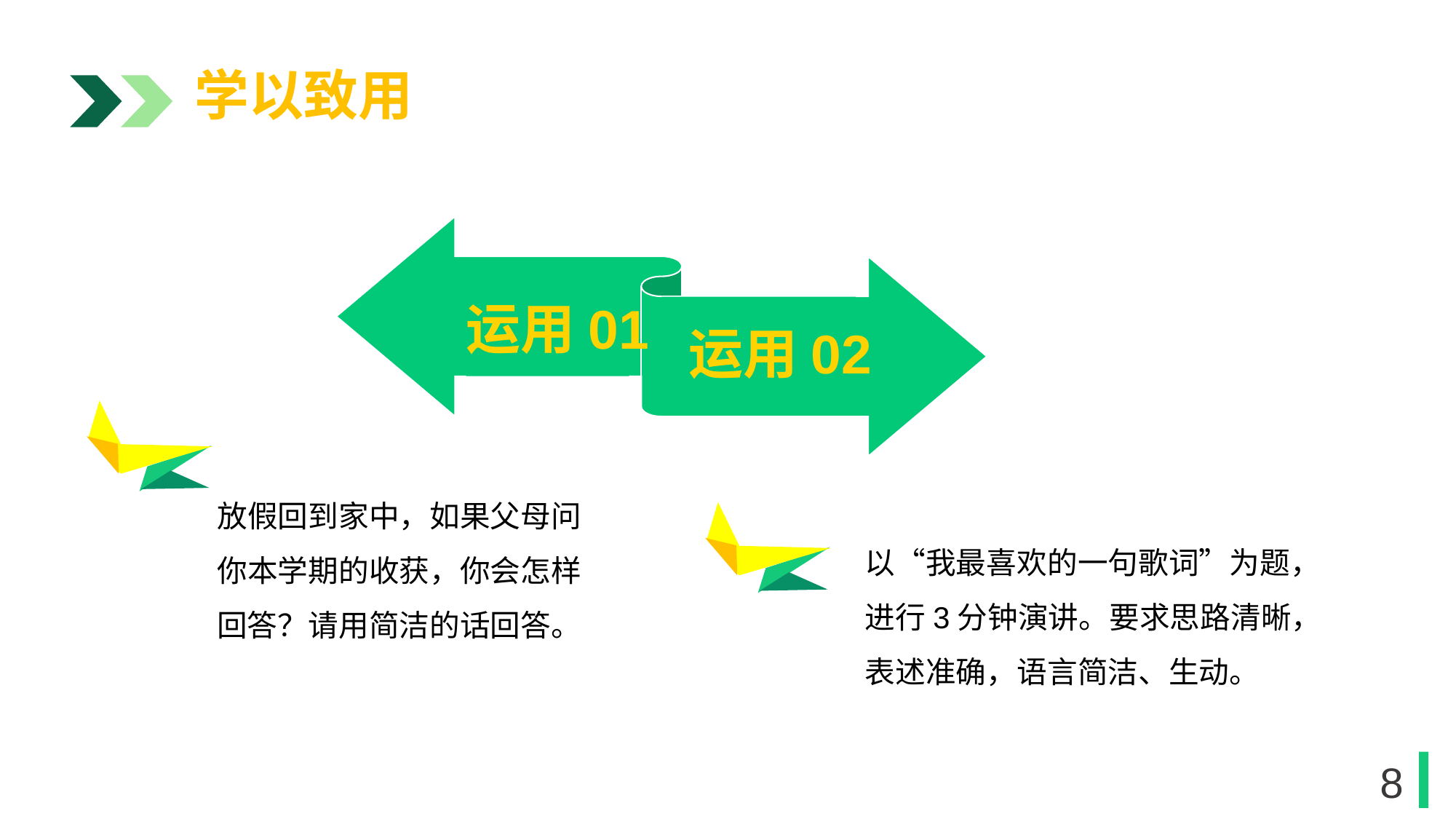

学以致用

运用01
运用02
1

放假回到家中，如果父母问你本学期的收获，你会怎样回答？请用简洁的话回答。

以“我最喜欢的一句歌词”为题，进行3分钟演讲。要求思路清晰，表述准确，语言简洁、生动。
1
8